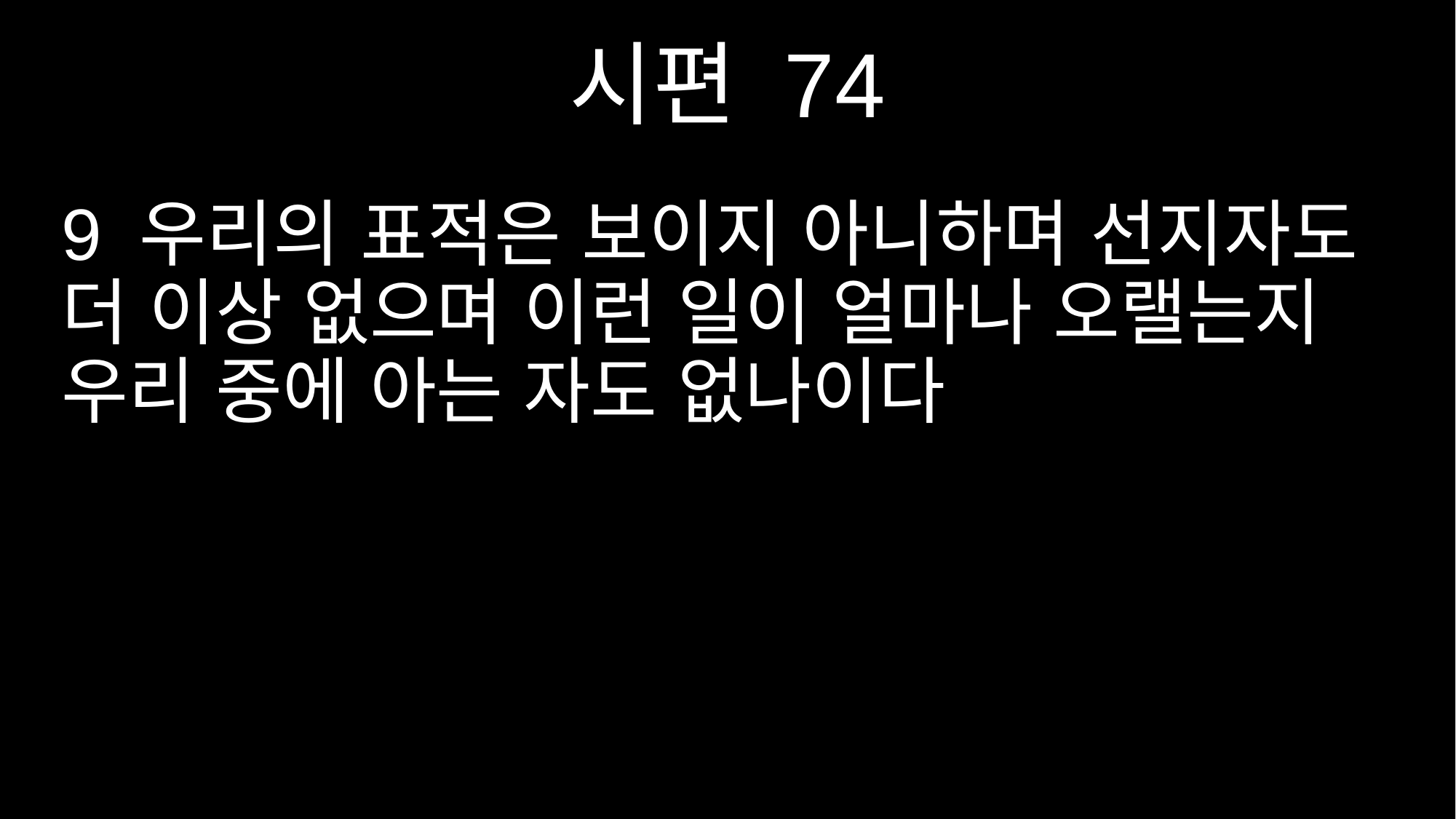

시편 74
9 우리의 표적은 보이지 아니하며 선지자도 더 이상 없으며 이런 일이 얼마나 오랠는지 우리 중에 아는 자도 없나이다